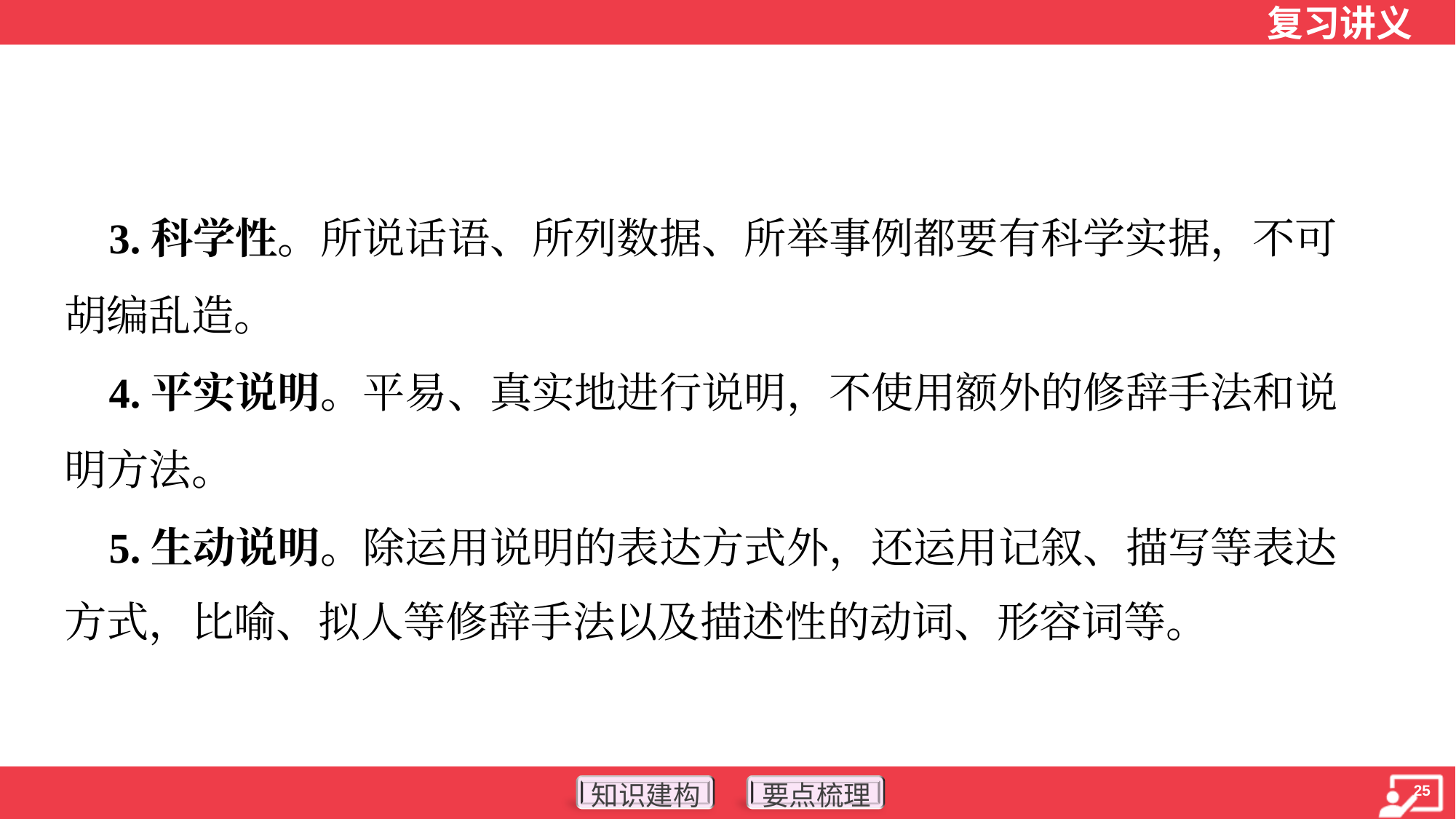

3.科学性。所说话语、所列数据、所举事例都要有科学实据，不可
胡编乱造。
    4.平实说明。平易、真实地进行说明，不使用额外的修辞手法和说
明方法。
    5.生动说明。除运用说明的表达方式外，还运用记叙、描写等表达
方式，比喻、拟人等修辞手法以及描述性的动词、形容词等。